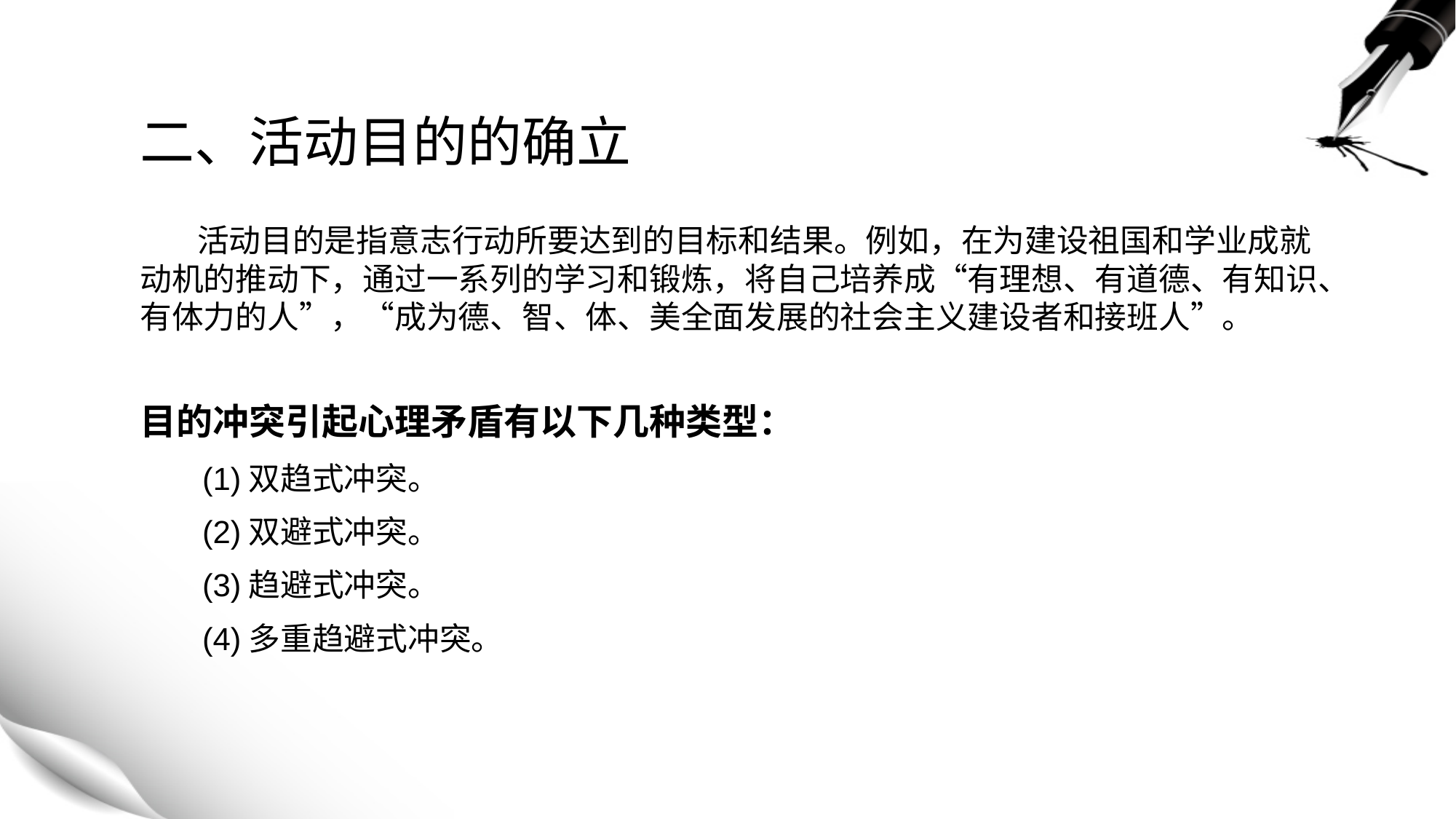

# 二、活动目的的确立
       活动目的是指意志行动所要达到的目标和结果。例如，在为建设祖国和学业成就动机的推动下，通过一系列的学习和锻炼，将自己培养成“有理想、有道德、有知识、有体力的人”，“成为德、智、体、美全面发展的社会主义建设者和接班人”。

目的冲突引起心理矛盾有以下几种类型：
       (1)双趋式冲突。
       (2)双避式冲突。
       (3)趋避式冲突。
       (4)多重趋避式冲突。